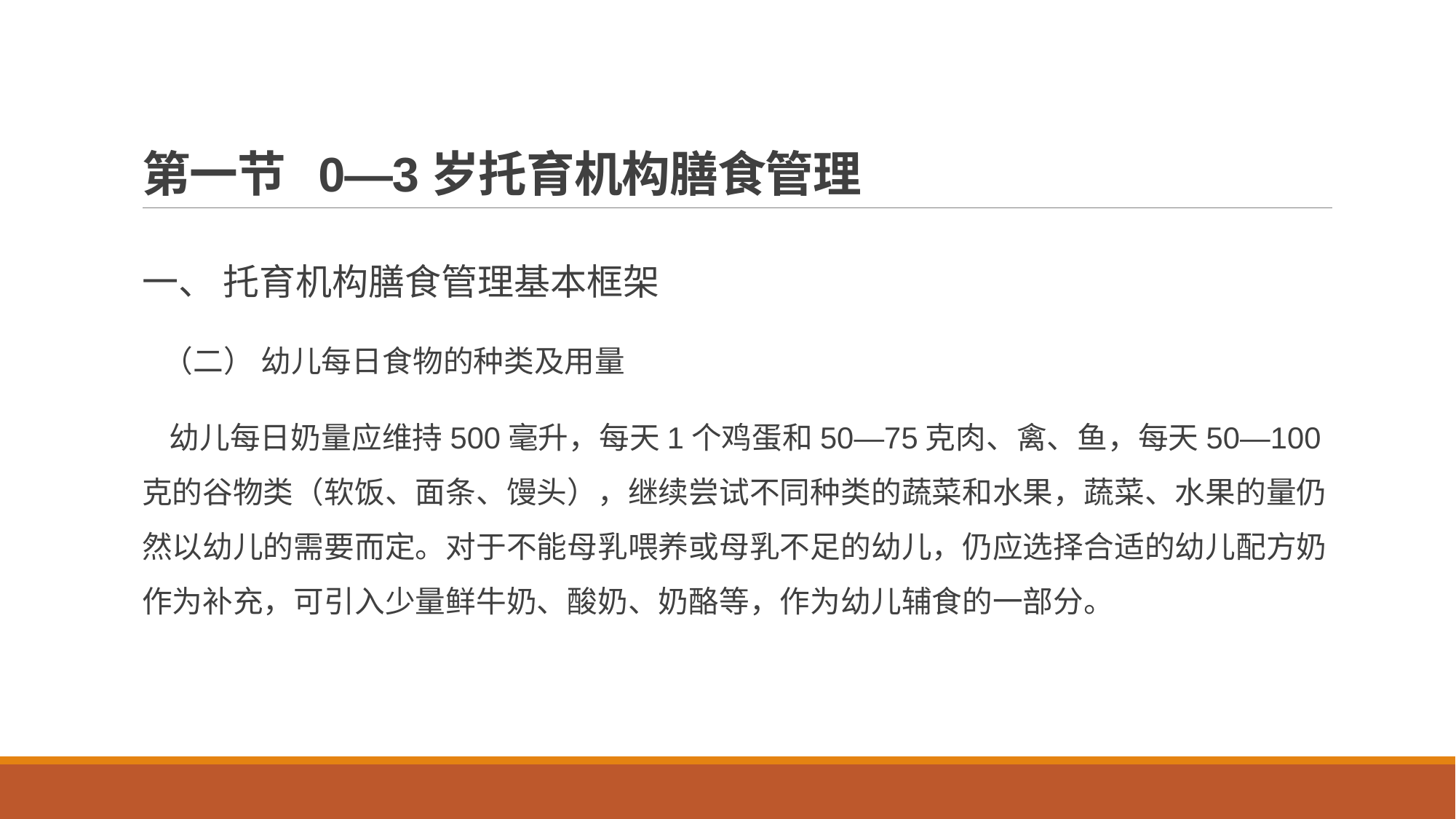

# 第一节  0—3岁托育机构膳食管理
一、 托育机构膳食管理基本框架
  （二） 幼儿每日食物的种类及用量
   幼儿每日奶量应维持500毫升，每天1个鸡蛋和50—75克肉、禽、鱼，每天50—100克的谷物类（软饭、面条、馒头），继续尝试不同种类的蔬菜和水果，蔬菜、水果的量仍然以幼儿的需要而定。对于不能母乳喂养或母乳不足的幼儿，仍应选择合适的幼儿配方奶作为补充，可引入少量鲜牛奶、酸奶、奶酪等，作为幼儿辅食的一部分。